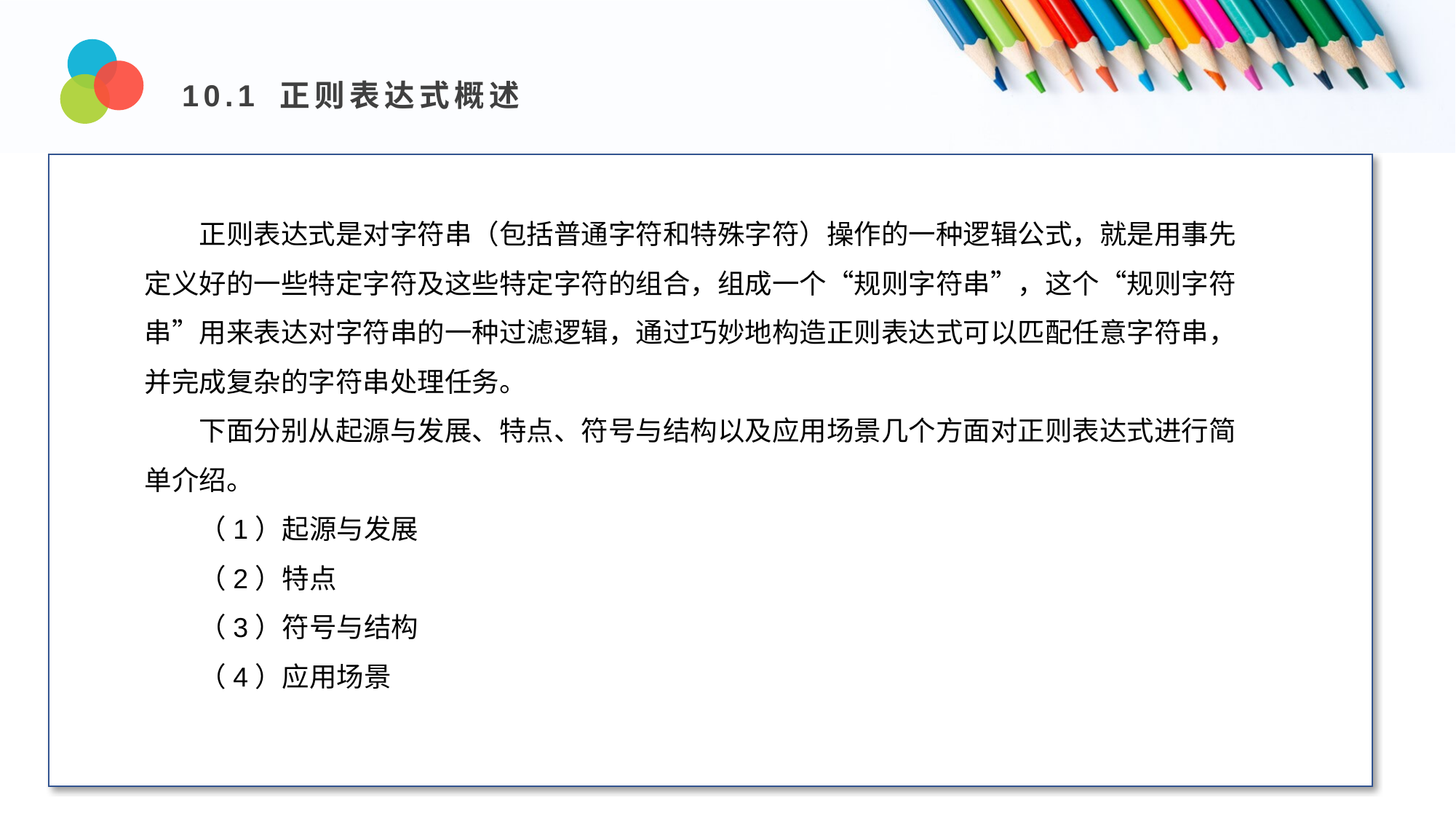

10.1 正则表达式概述
Design and Production
正则表达式是对字符串（包括普通字符和特殊字符）操作的一种逻辑公式，就是用事先定义好的一些特定字符及这些特定字符的组合，组成一个“规则字符串”，这个“规则字符串”用来表达对字符串的一种过滤逻辑，通过巧妙地构造正则表达式可以匹配任意字符串，并完成复杂的字符串处理任务。
下面分别从起源与发展、特点、符号与结构以及应用场景几个方面对正则表达式进行简单介绍。
（1）起源与发展
（2）特点
（3）符号与结构
（4）应用场景